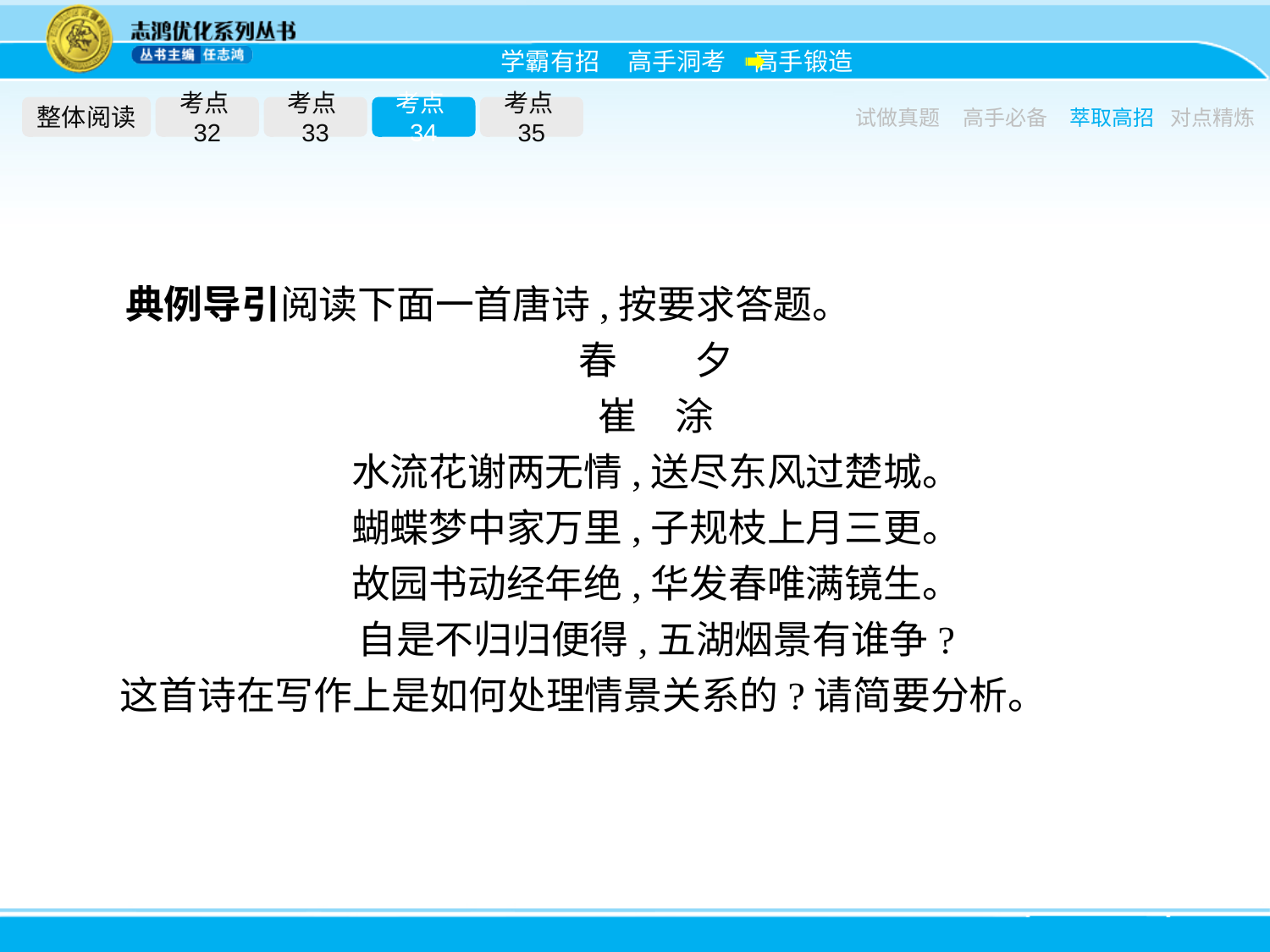

整体阅读
考点32
考点33
考点34
考点35
试做真题
高手必备
萃取高招
对点精炼
典例导引阅读下面一首唐诗,按要求答题。
春　　夕
崔　涂
水流花谢两无情,送尽东风过楚城。
蝴蝶梦中家万里,子规枝上月三更。
故园书动经年绝,华发春唯满镜生。
自是不归归便得,五湖烟景有谁争?
这首诗在写作上是如何处理情景关系的?请简要分析。